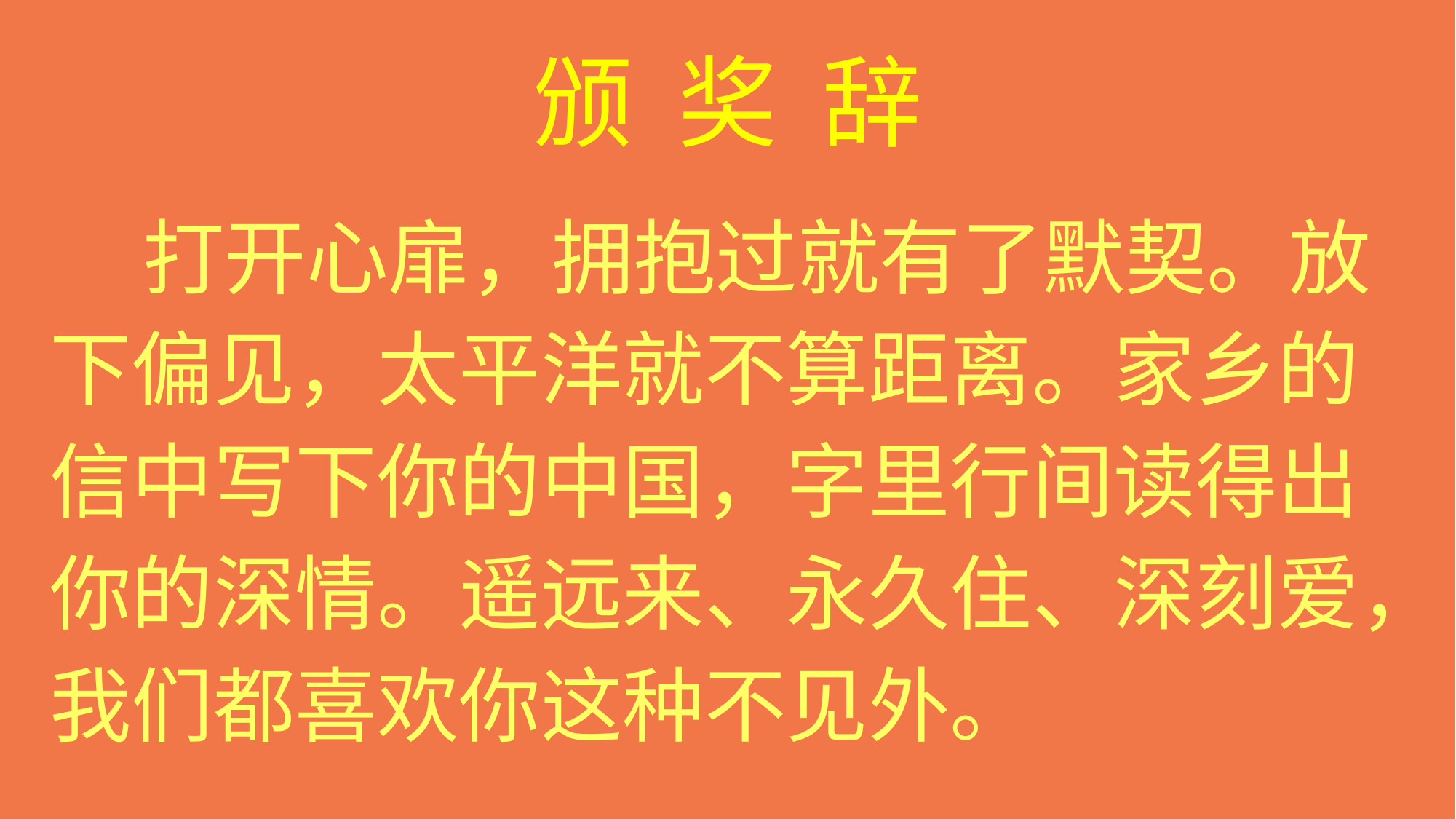

颁  奖  辞
    打开心扉，拥抱过就有了默契。放下偏见，太平洋就不算距离。家乡的信中写下你的中国，字里行间读得出你的深情。遥远来、永久住、深刻爱，我们都喜欢你这种不见外。